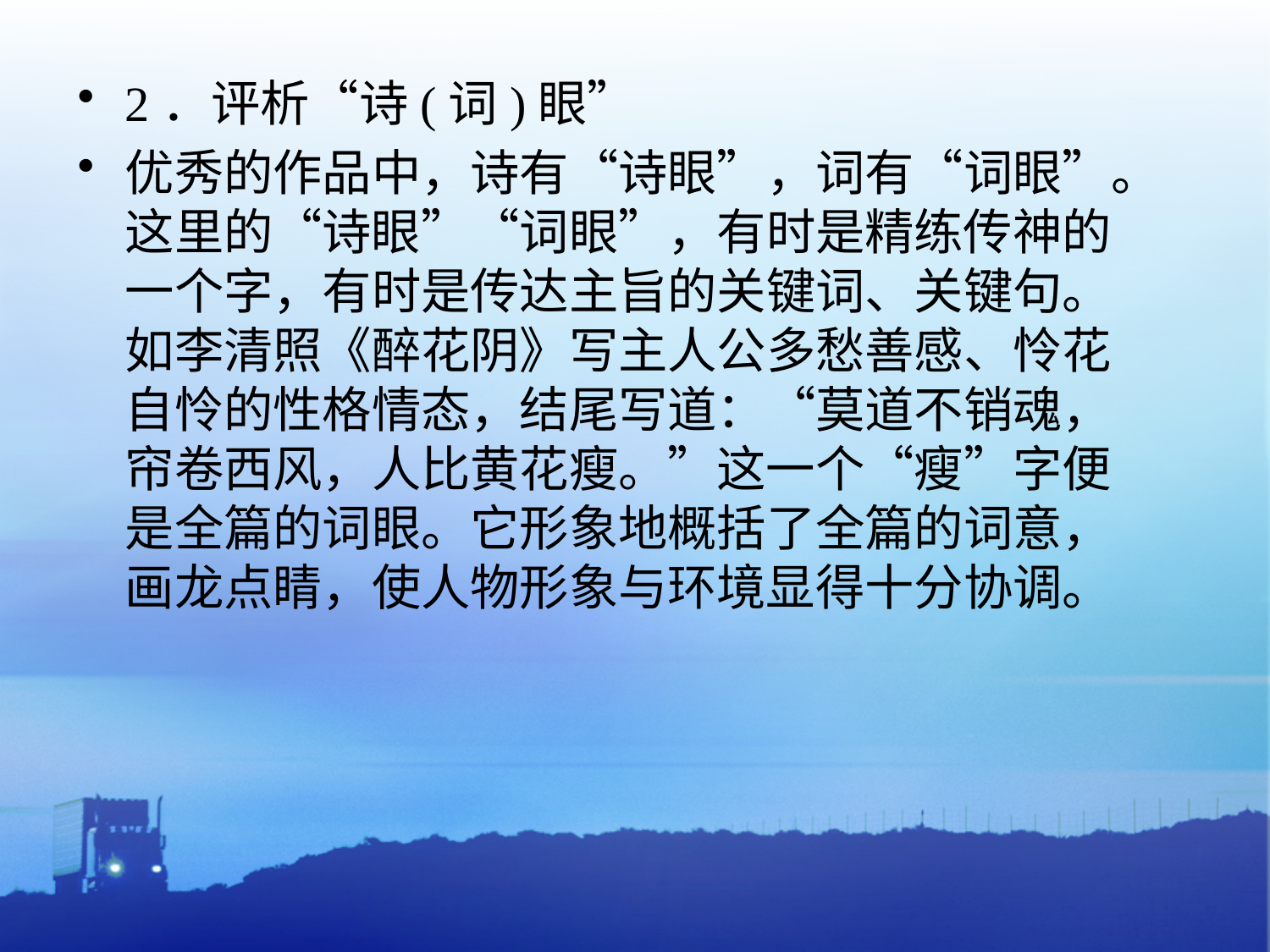

2．评析“诗(词)眼”
优秀的作品中，诗有“诗眼”，词有“词眼”。这里的“诗眼”“词眼”，有时是精练传神的一个字，有时是传达主旨的关键词、关键句。如李清照《醉花阴》写主人公多愁善感、怜花自怜的性格情态，结尾写道：“莫道不销魂，帘卷西风，人比黄花瘦。”这一个“瘦”字便是全篇的词眼。它形象地概括了全篇的词意，画龙点睛，使人物形象与环境显得十分协调。